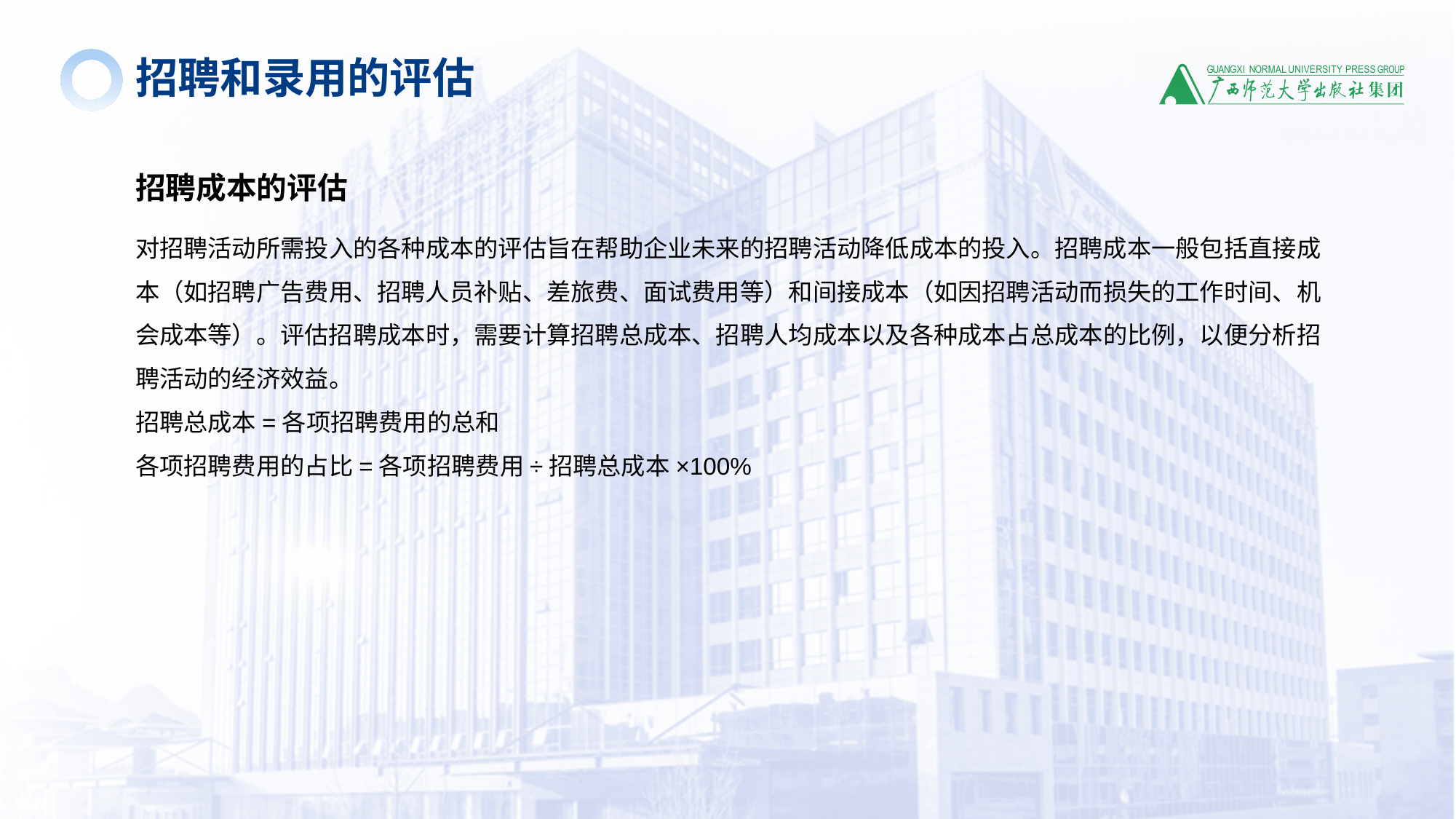

招聘和录用的评估

招聘成本的评估

对招聘活动所需投入的各种成本的评估旨在帮助企业未来的招聘活动降低成本的投入。招聘成本一般包括直接成本（如招聘广告费用、招聘人员补贴、差旅费、面试费用等）和间接成本（如因招聘活动而损失的工作时间、机会成本等）。评估招聘成本时，需要计算招聘总成本、招聘人均成本以及各种成本占总成本的比例，以便分析招聘活动的经济效益。
招聘总成本=各项招聘费用的总和
各项招聘费用的占比=各项招聘费用÷招聘总成本×100%